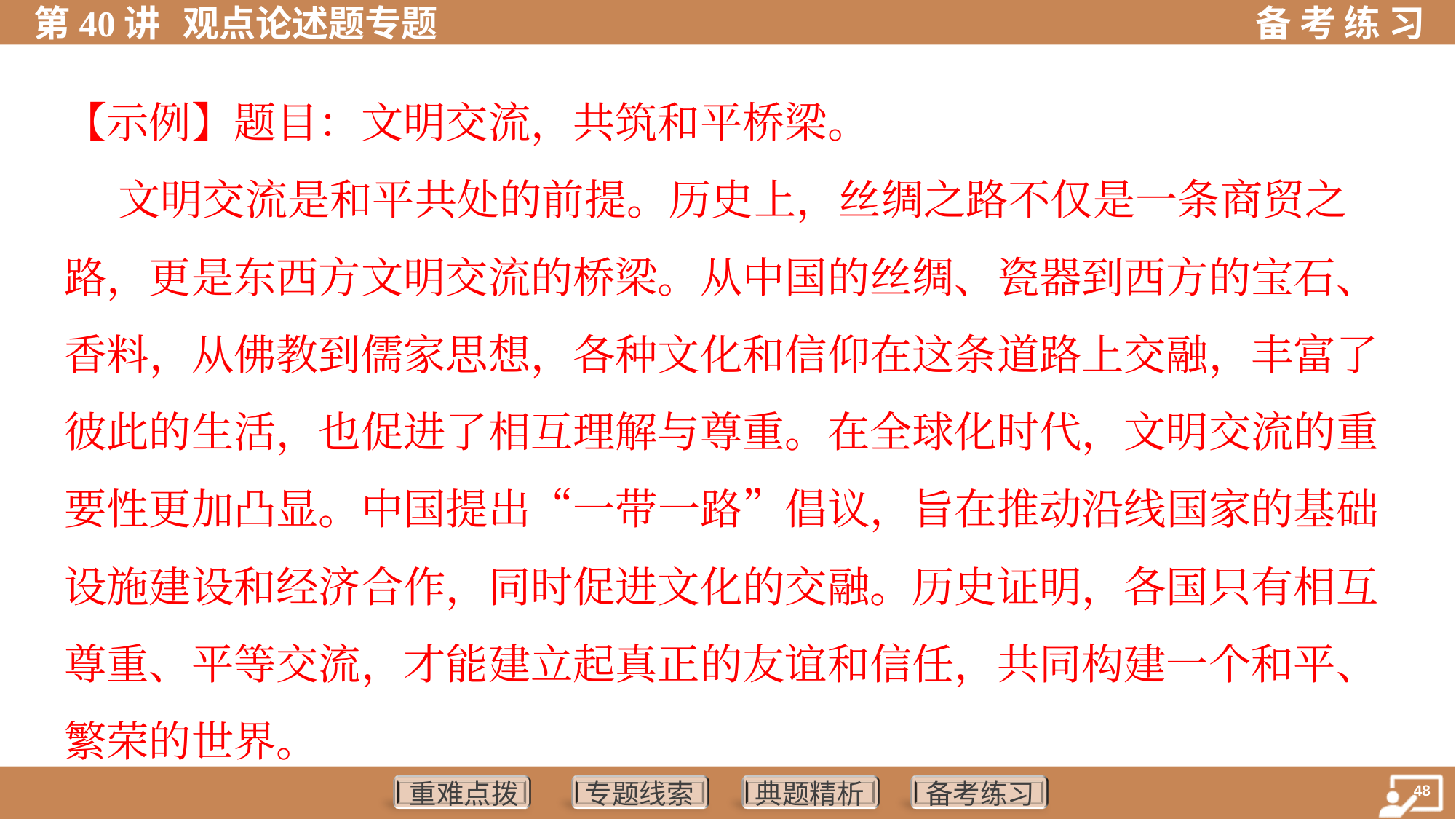

【示例】题目：文明交流，共筑和平桥梁。
    文明交流是和平共处的前提。历史上，丝绸之路不仅是一条商贸之
路，更是东西方文明交流的桥梁。从中国的丝绸、瓷器到西方的宝石、
香料，从佛教到儒家思想，各种文化和信仰在这条道路上交融，丰富了
彼此的生活，也促进了相互理解与尊重。在全球化时代，文明交流的重
要性更加凸显。中国提出“一带一路”倡议，旨在推动沿线国家的基础
设施建设和经济合作，同时促进文化的交融。历史证明，各国只有相互
尊重、平等交流，才能建立起真正的友谊和信任，共同构建一个和平、
繁荣的世界。